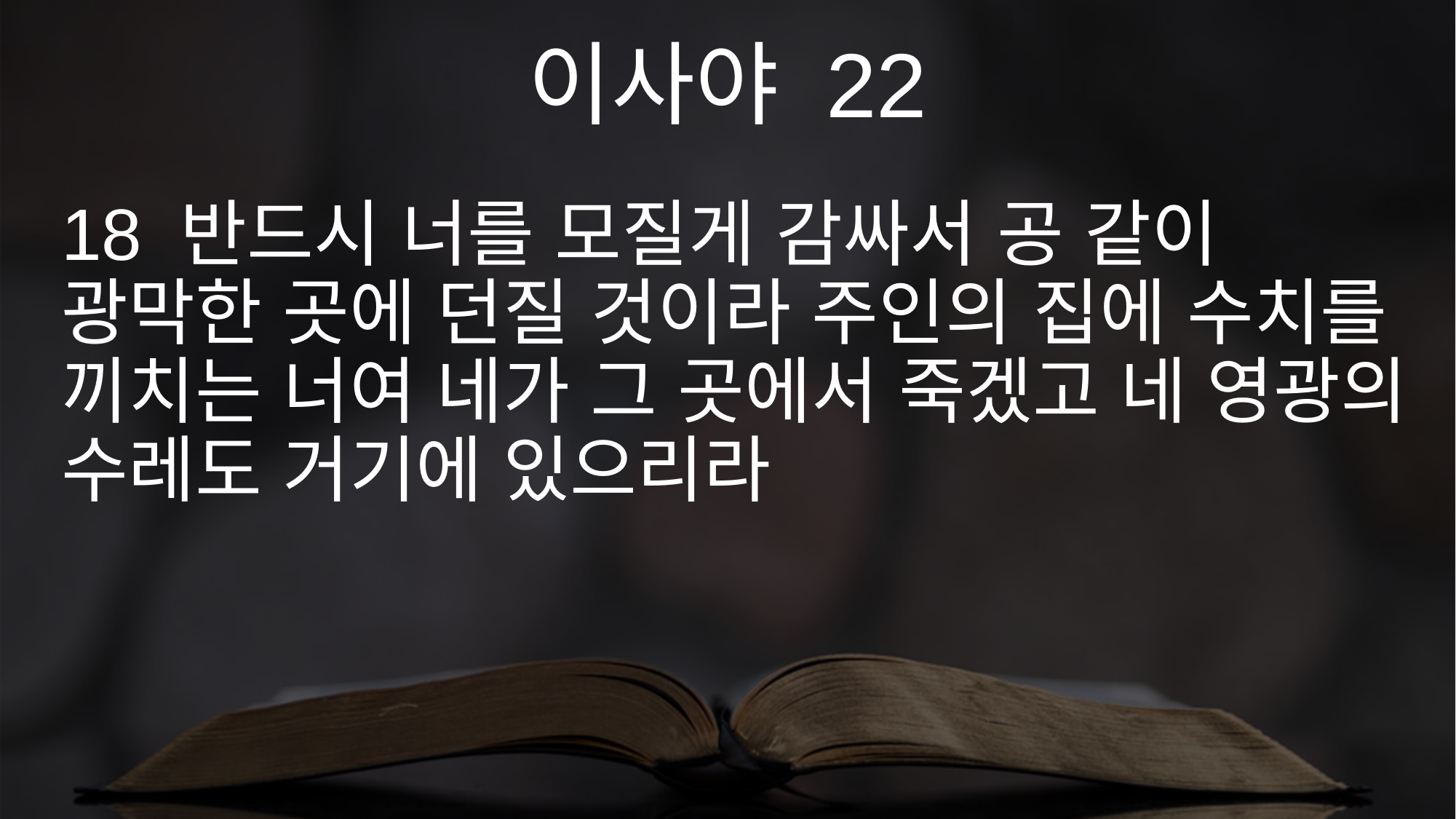

이사야 22
18 반드시 너를 모질게 감싸서 공 같이 광막한 곳에 던질 것이라 주인의 집에 수치를 끼치는 너여 네가 그 곳에서 죽겠고 네 영광의 수레도 거기에 있으리라